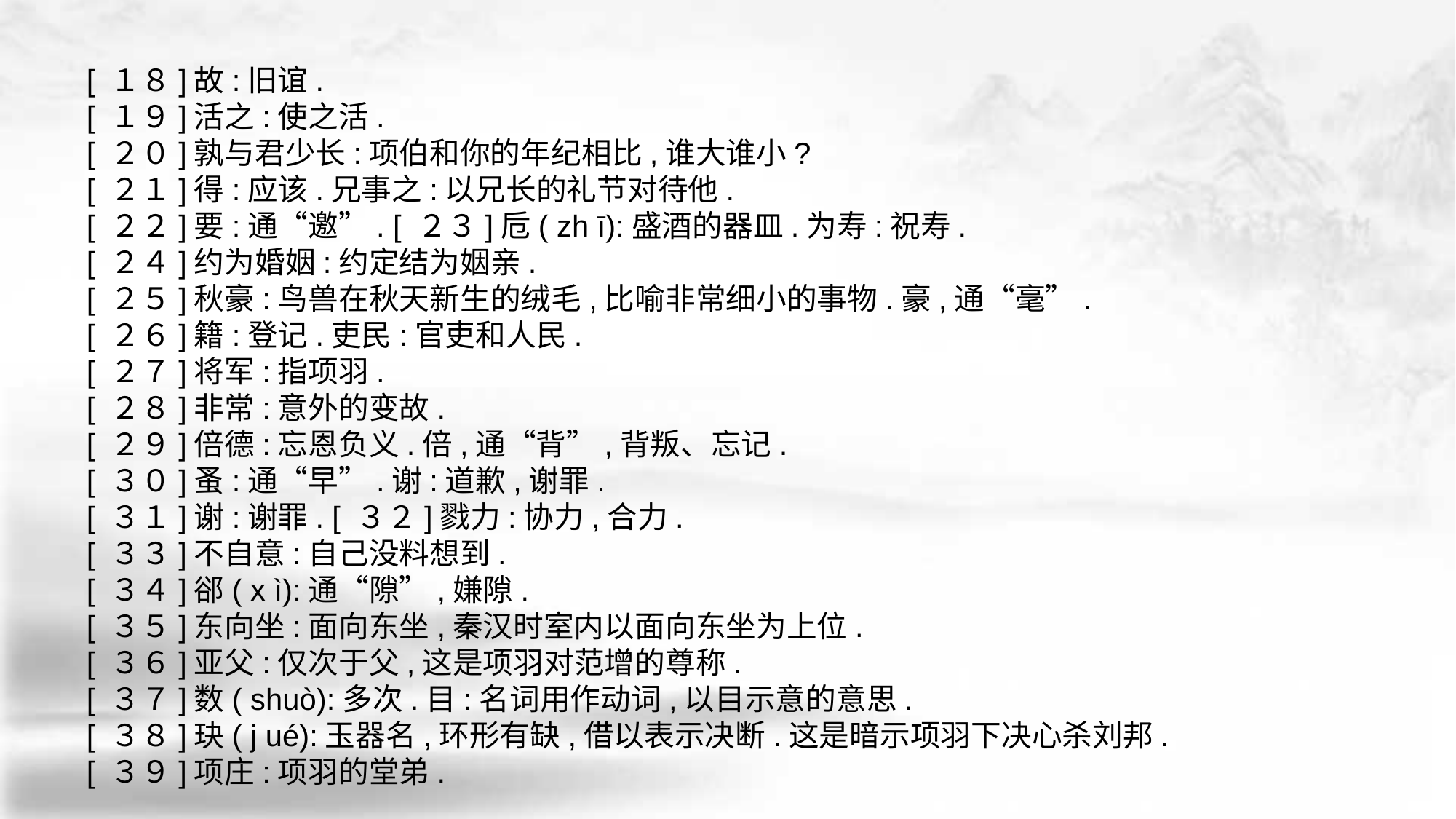

[ １８]故:旧谊.
[ １９]活之:使之活.
[ ２０]孰与君少长:项伯和你的年纪相比,谁大谁小?
[ ２１]得:应该.兄事之:以兄长的礼节对待他.
[ ２２]要:通“邀”. [ ２３]卮( zh ī):盛酒的器皿.为寿:祝寿.
[ ２４]约为婚姻:约定结为姻亲.
[ ２５]秋豪:鸟兽在秋天新生的绒毛,比喻非常细小的事物.豪,通“毫”.
[ ２６]籍:登记.吏民:官吏和人民.
[ ２７]将军:指项羽.
[ ２８]非常:意外的变故.
[ ２９]倍德:忘恩负义.倍,通“背”,背叛、忘记.
[ ３０]蚤:通“早”.谢:道歉,谢罪.
[ ３１]谢:谢罪. [ ３２]戮力:协力,合力.
[ ３３]不自意:自己没料想到.
[ ３４]郤( x ì):通“隙”,嫌隙.
[ ３５]东向坐:面向东坐,秦汉时室内以面向东坐为上位.
[ ３６]亚父:仅次于父,这是项羽对范增的尊称.
[ ３７]数( shuò):多次.目:名词用作动词,以目示意的意思.
[ ３８]玦( j ué):玉器名,环形有缺,借以表示决断.这是暗示项羽下决心杀刘邦.
[ ３９]项庄:项羽的堂弟.